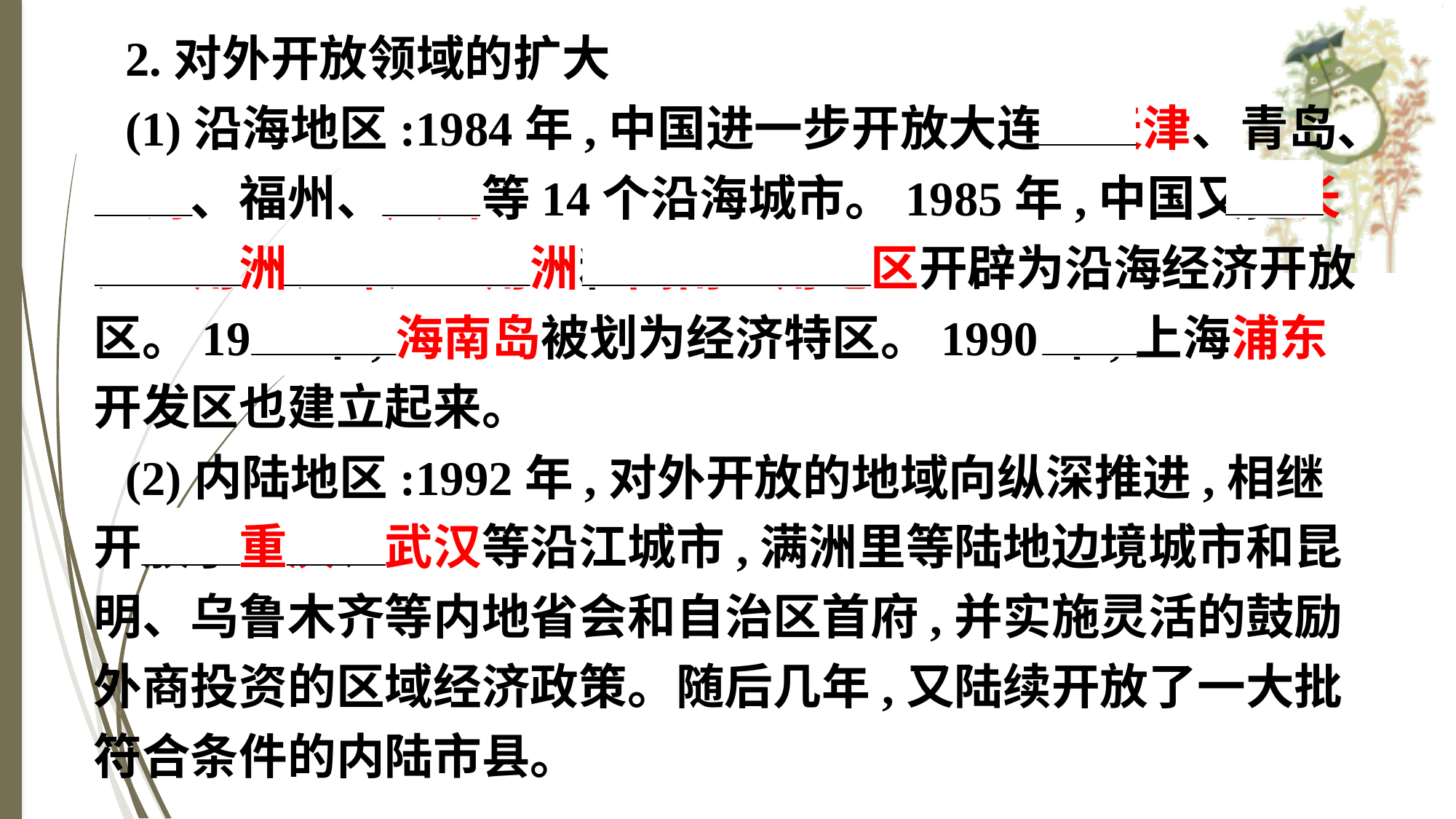

2.对外开放领域的扩大
(1)沿海地区:1984年,中国进一步开放大连、天津、青岛、上海、福州、广州等14个沿海城市。1985年,中国又把长江三角洲、珠江三角洲和闽南三角地区开辟为沿海经济开放区。1988年,海南岛被划为经济特区。1990年,上海浦东开发区也建立起来。
(2)内陆地区:1992年,对外开放的地域向纵深推进,相继开放了重庆、武汉等沿江城市,满洲里等陆地边境城市和昆明、乌鲁木齐等内地省会和自治区首府,并实施灵活的鼓励外商投资的区域经济政策。随后几年,又陆续开放了一大批符合条件的内陆市县。